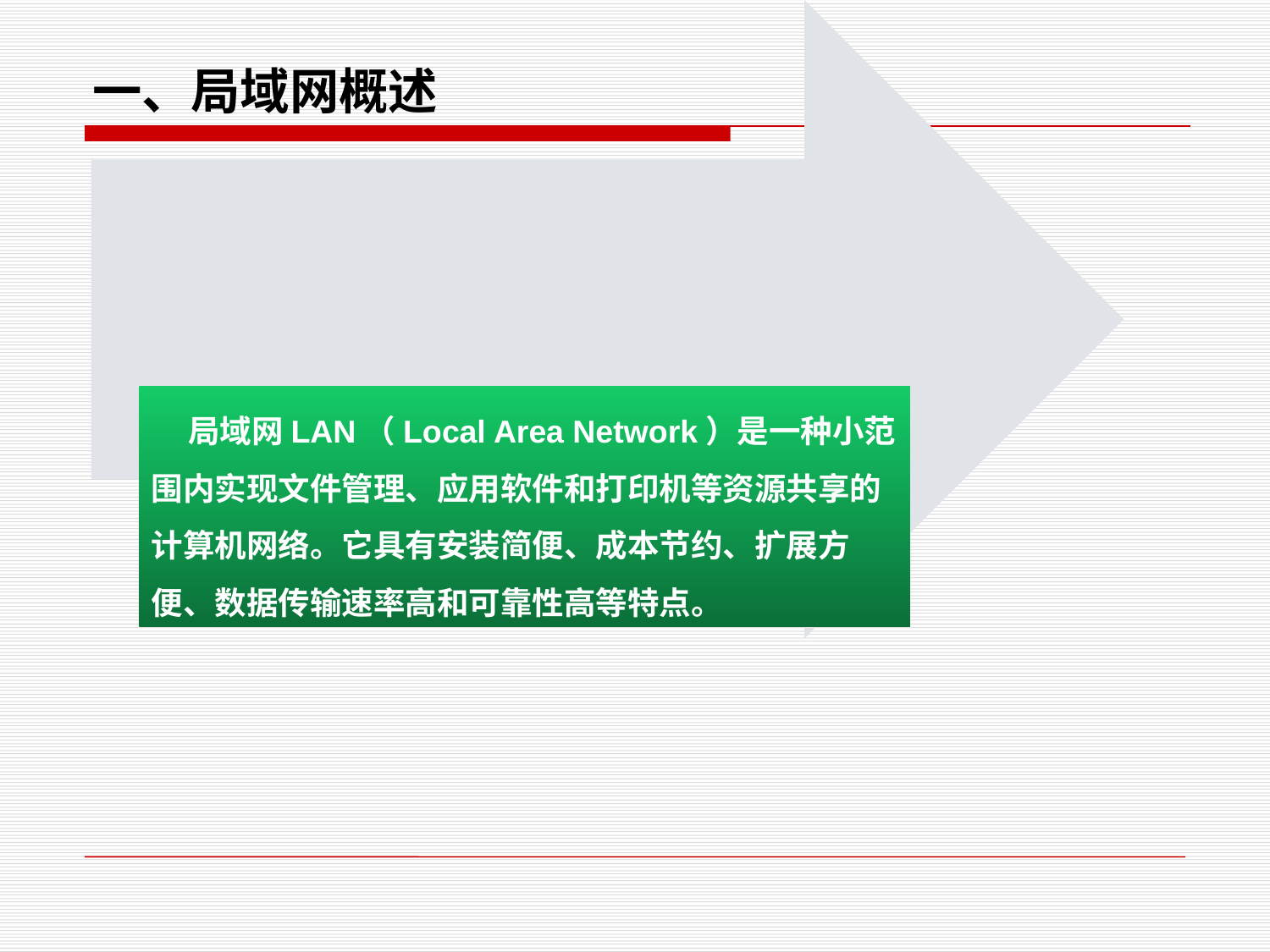

一、局域网概述

    局域网LAN（Local Area Network）是一种小范围内实现文件管理、应用软件和打印机等资源共享的计算机网络。它具有安装简便、成本节约、扩展方便、数据传输速率高和可靠性高等特点。
4